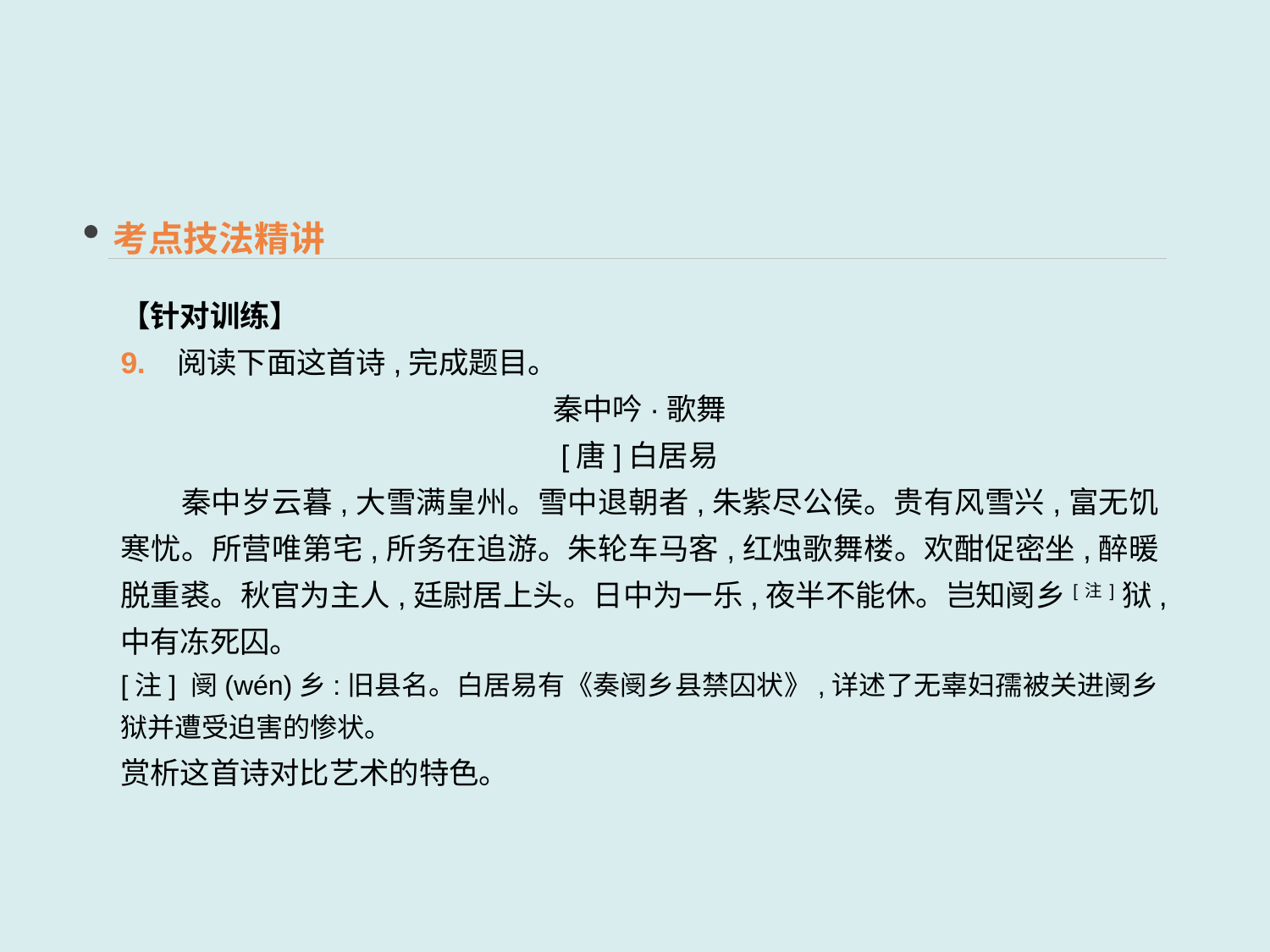

考点技法精讲

【针对训练】
9.   阅读下面这首诗,完成题目。
秦中吟·歌舞
[唐]白居易
　　秦中岁云暮,大雪满皇州。雪中退朝者,朱紫尽公侯。贵有风雪兴,富无饥寒忧。所营唯第宅,所务在追游。朱轮车马客,红烛歌舞楼。欢酣促密坐,醉暖脱重裘。秋官为主人,廷尉居上头。日中为一乐,夜半不能休。岂知阌乡[注]狱,中有冻死囚。
[注] 阌(wén)乡:旧县名。白居易有《奏阌乡县禁囚状》,详述了无辜妇孺被关进阌乡狱并遭受迫害的惨状。
赏析这首诗对比艺术的特色。